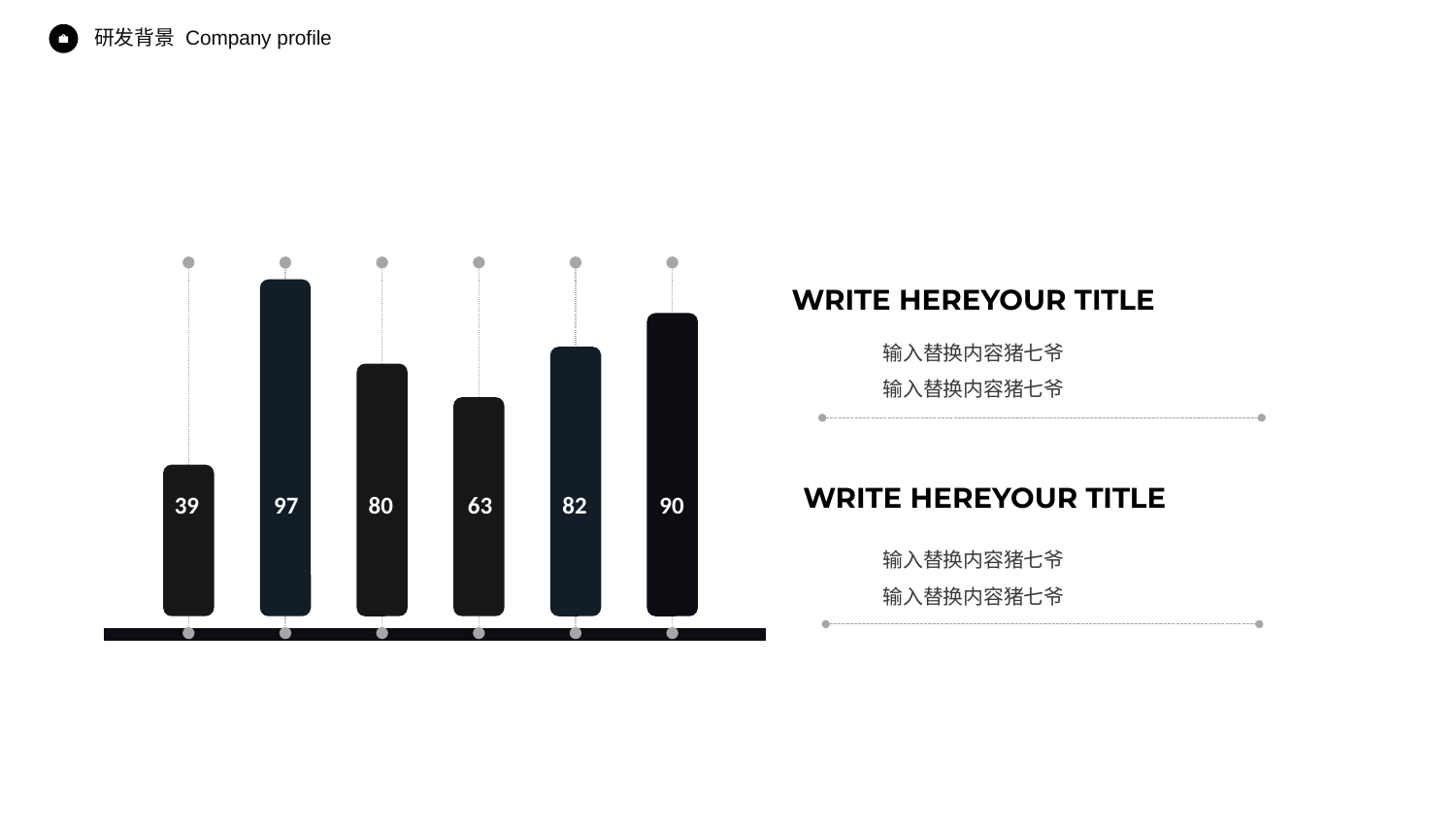

Company profile
研发背景

39
97
80
63
82
90
WRITE HEREYOUR TITLE

输入替换内容猪七爷
输入替换内容猪七爷
WRITE HEREYOUR TITLE

输入替换内容猪七爷
输入替换内容猪七爷